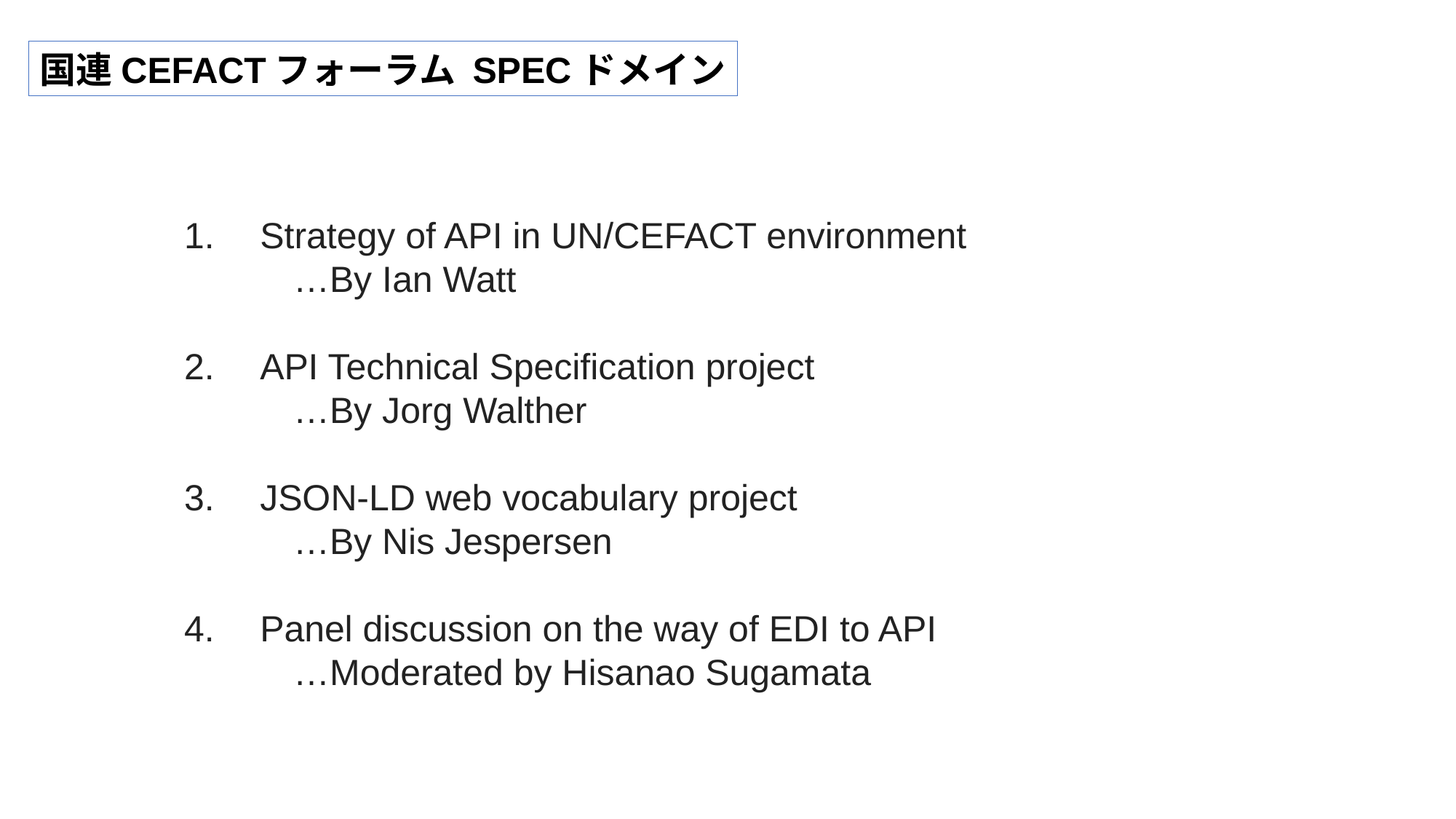

国連CEFACTフォーラム SPECドメイン
1.     Strategy of API in UN/CEFACT environment
	…By Ian Watt

2.     API Technical Specification project
	…By Jorg Walther

3.     JSON-LD web vocabulary project
	…By Nis Jespersen

4.     Panel discussion on the way of EDI to API
	…Moderated by Hisanao Sugamata